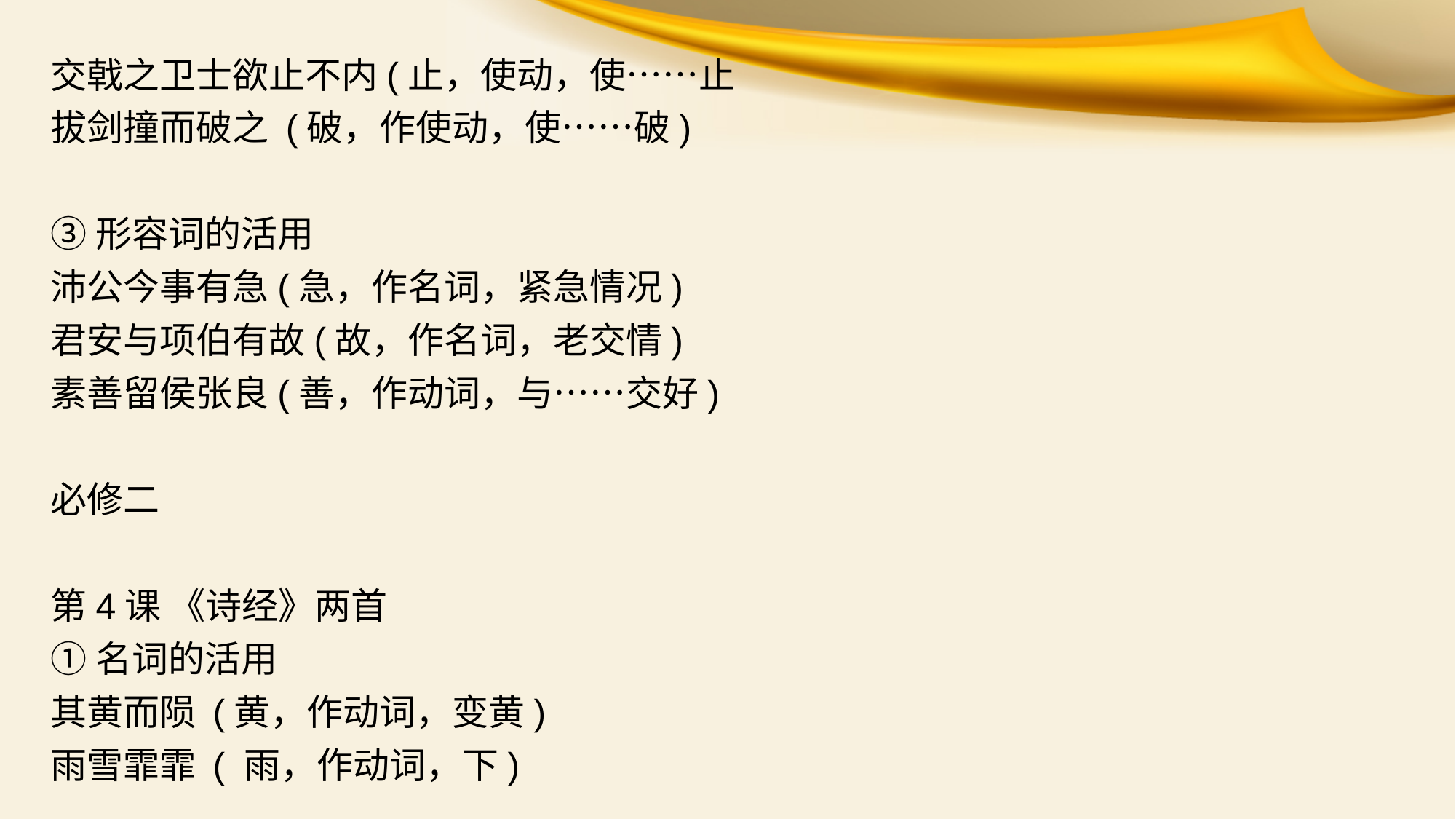

交戟之卫士欲止不内(止，使动，使……止
拔剑撞而破之 (破，作使动，使……破)

③形容词的活用
沛公今事有急(急，作名词，紧急情况)
君安与项伯有故(故，作名词，老交情)
素善留侯张良(善，作动词，与……交好)

必修二

第4课 《诗经》两首
①名词的活用
其黄而陨 (黄，作动词，变黄)
雨雪霏霏 ( 雨，作动词，下)